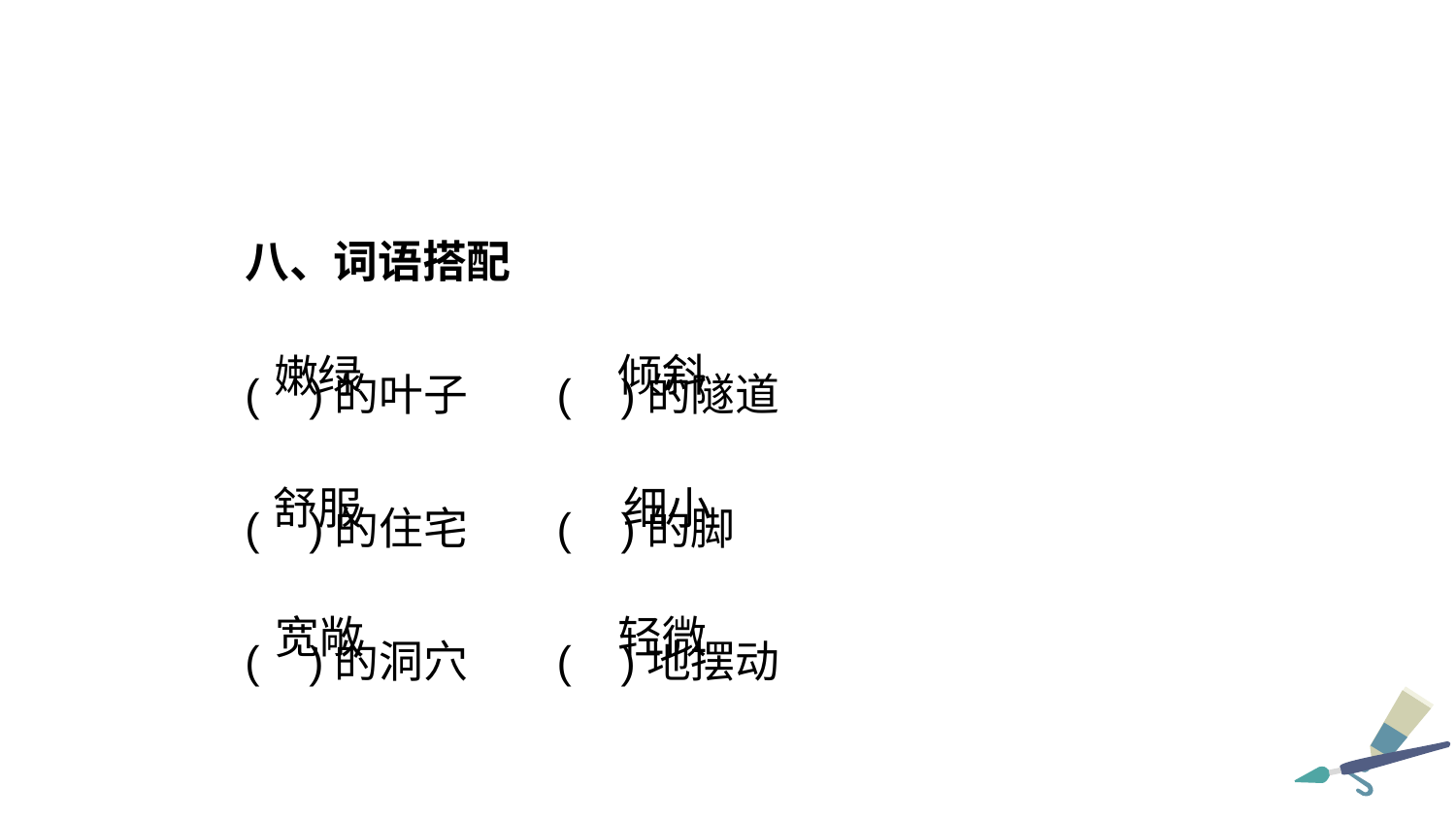

八、词语搭配
(    )的叶子	 (    )的隧道
(    )的住宅	 (    )的脚
(    )的洞穴	 (    )地摆动
倾斜
嫩绿
细小
舒服
宽敞
轻微